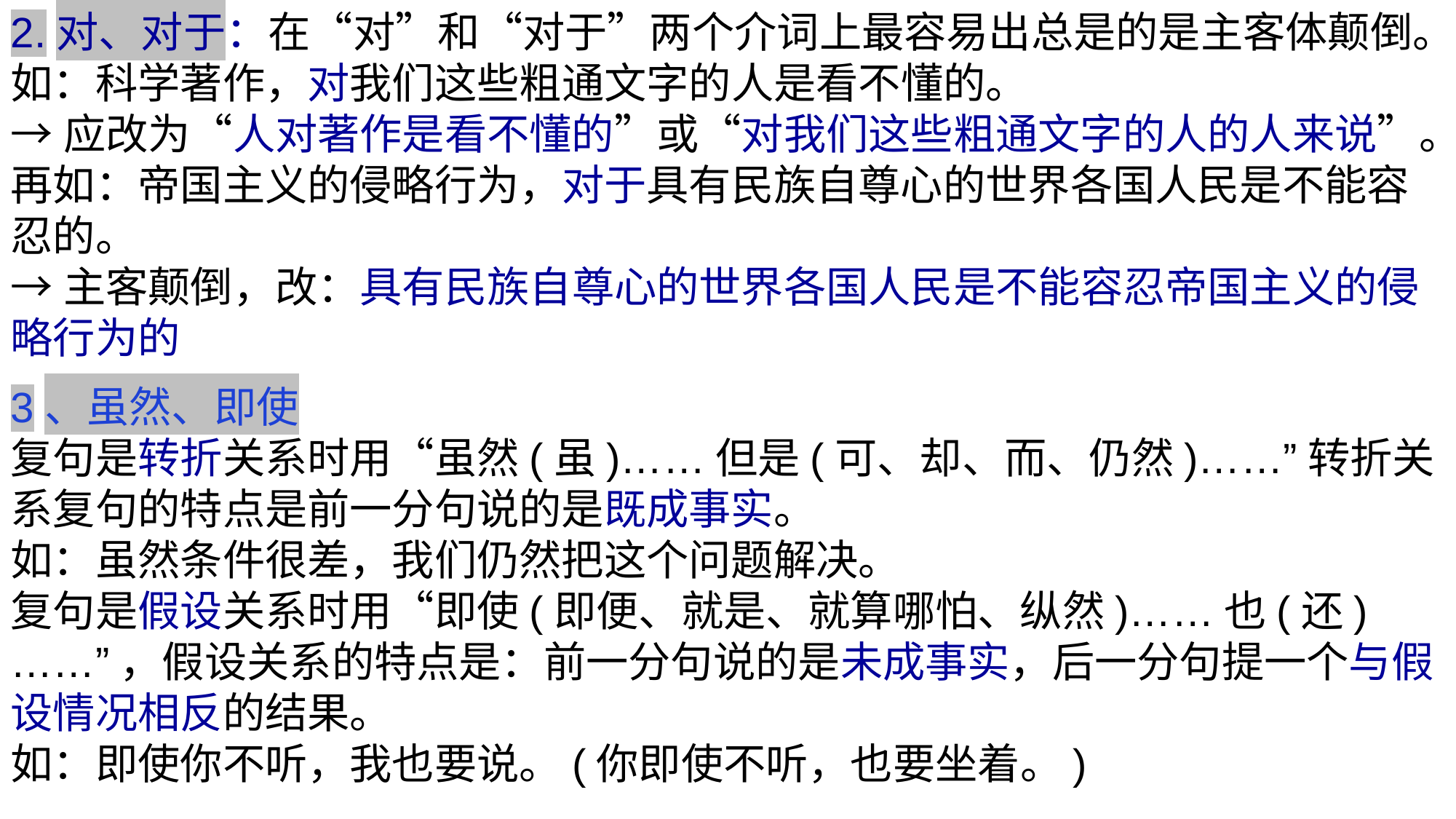

2.对、对于：在“对”和“对于”两个介词上最容易出总是的是主客体颠倒。
如：科学著作，对我们这些粗通文字的人是看不懂的。
→应改为“人对著作是看不懂的”或“对我们这些粗通文字的人的人来说”。
再如：帝国主义的侵略行为，对于具有民族自尊心的世界各国人民是不能容忍的。
→主客颠倒，改：具有民族自尊心的世界各国人民是不能容忍帝国主义的侵略行为的
3、虽然、即使
复句是转折关系时用“虽然(虽)……但是(可、却、而、仍然)……”转折关系复句的特点是前一分句说的是既成事实。
如：虽然条件很差，我们仍然把这个问题解决。
复句是假设关系时用“即使(即便、就是、就算哪怕、纵然)……也(还)……”，假设关系的特点是：前一分句说的是未成事实，后一分句提一个与假设情况相反的结果。
如：即使你不听，我也要说。(你即使不听，也要坐着。)